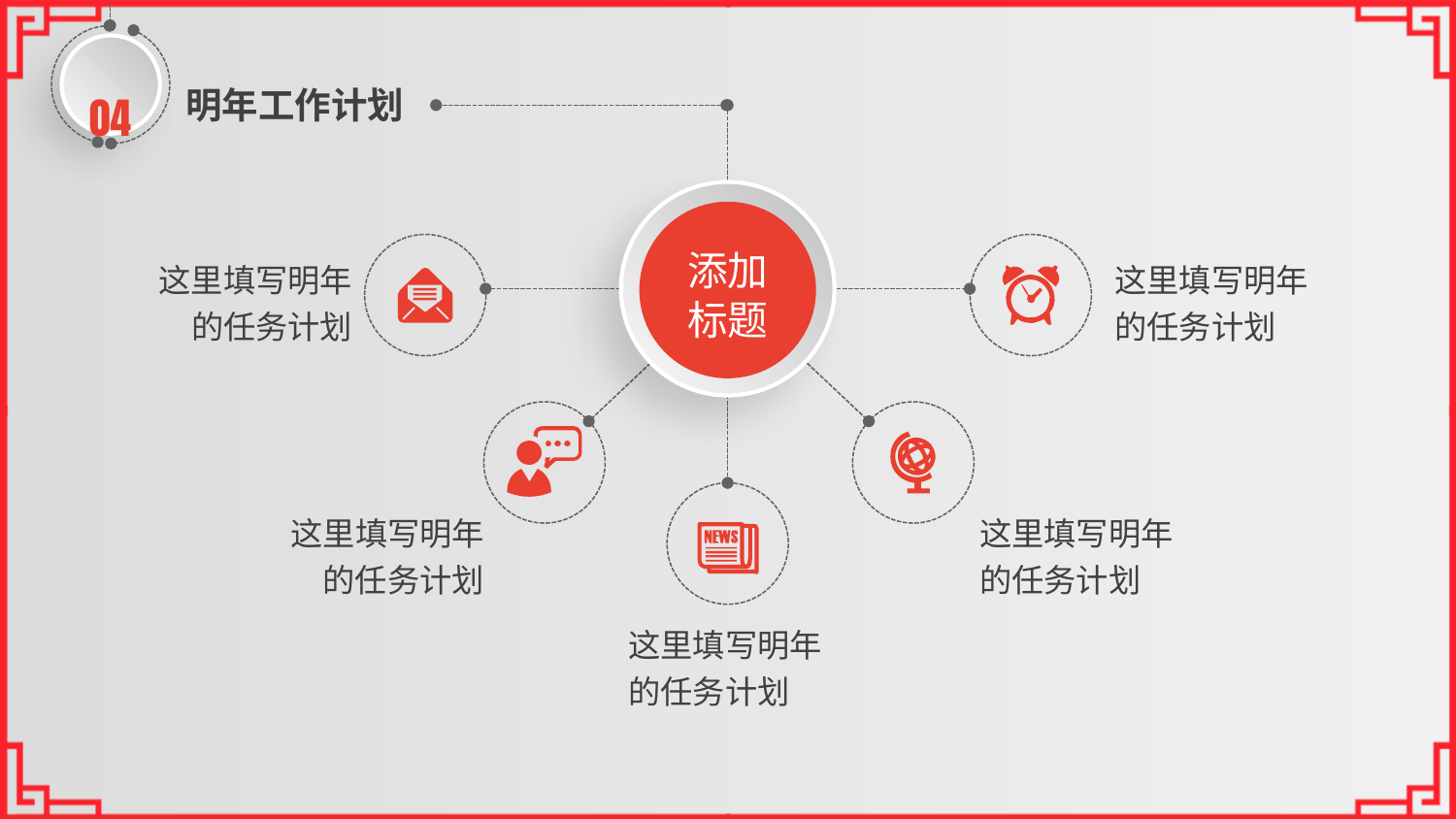

04
明年工作计划

添加
标题
这里填写明年的任务计划
这里填写明年的任务计划

这里填写明年的任务计划
这里填写明年的任务计划

这里填写明年的任务计划